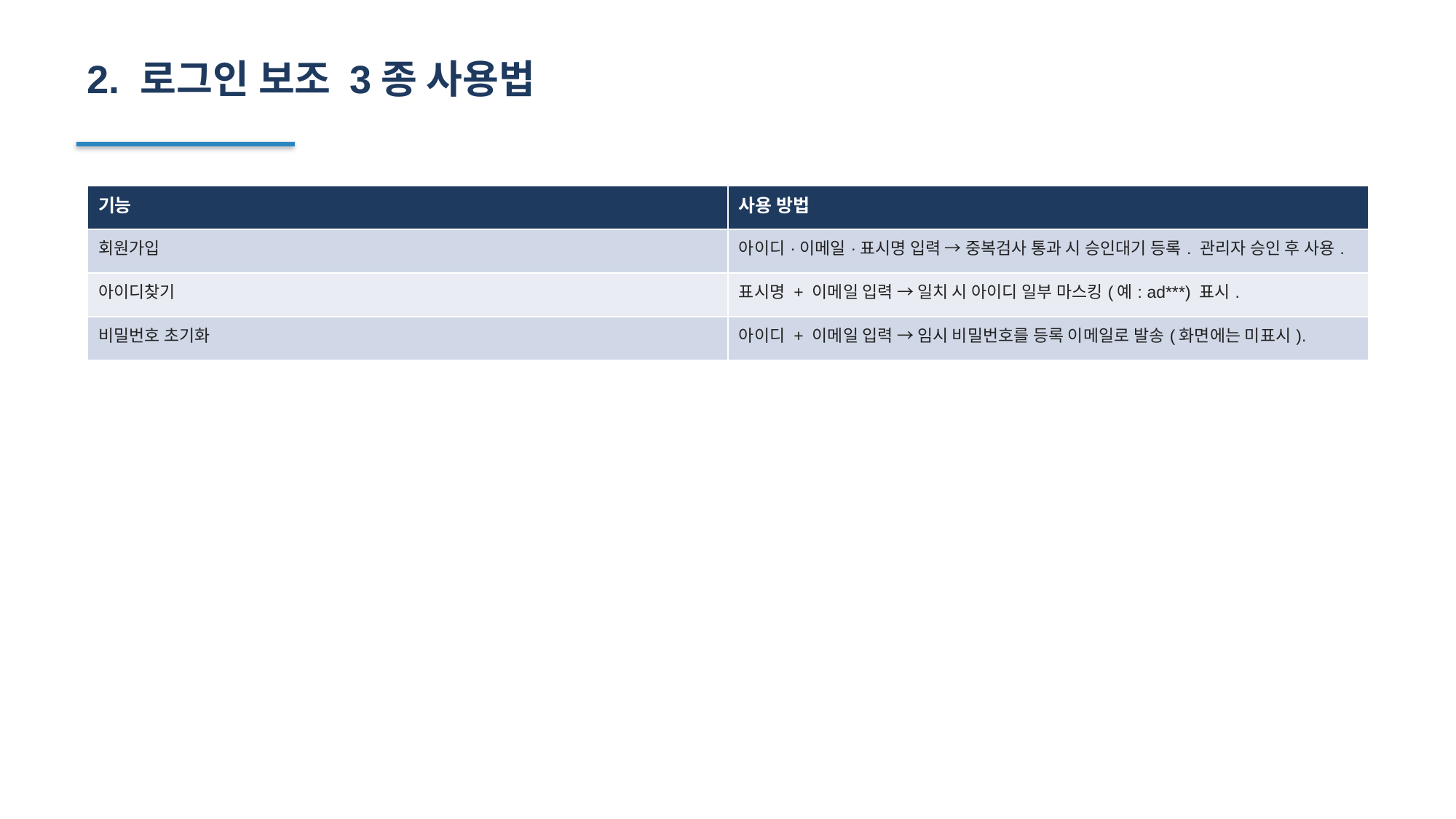

2. 로그인 보조 3종 사용법

| 기능 | 사용 방법 |
| --- | --- |
| 회원가입 | 아이디·이메일·표시명 입력 → 중복검사 통과 시 승인대기 등록. 관리자 승인 후 사용. |
| 아이디찾기 | 표시명 + 이메일 입력 → 일치 시 아이디 일부 마스킹(예: ad\*\*\*) 표시. |
| 비밀번호 초기화 | 아이디 + 이메일 입력 → 임시 비밀번호를 등록 이메일로 발송(화면에는 미표시). |